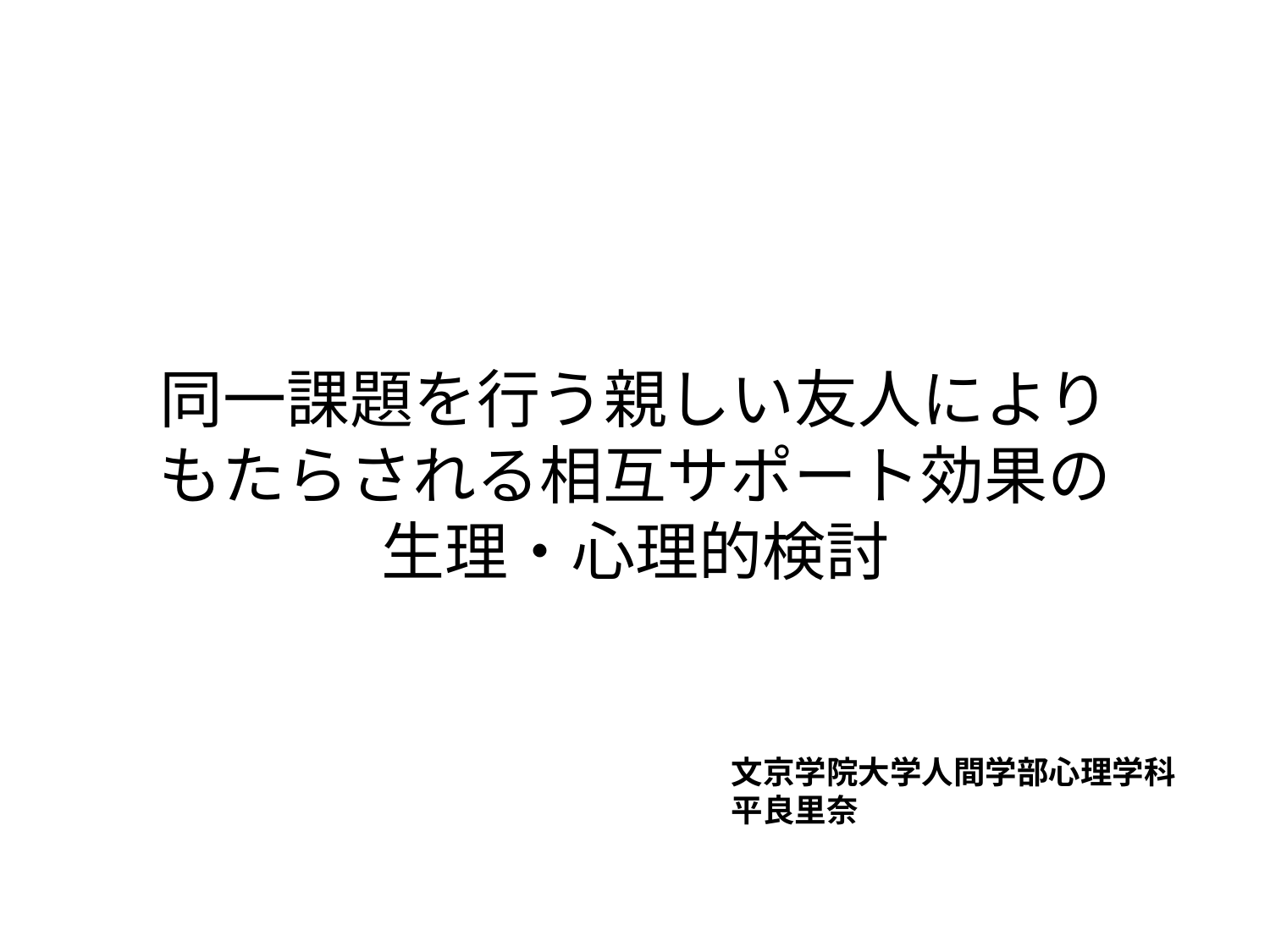

同一課題を行う親しい友人により
もたらされる相互サポート効果の
生理・心理的検討
文京学院大学人間学部心理学科
平良里奈